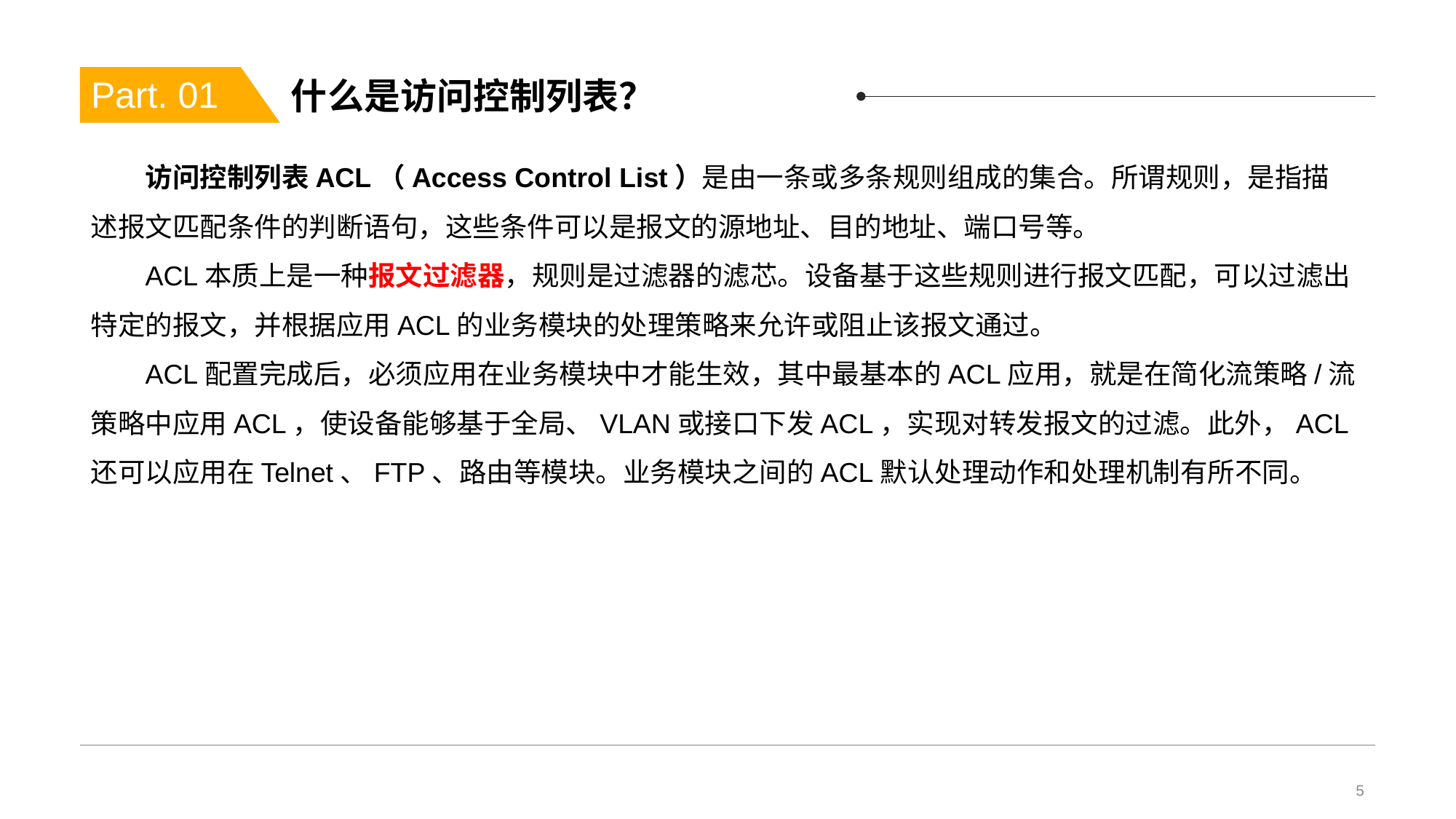

# 什么是访问控制列表？
Part. 01
访问控制列表ACL（Access Control List）是由一条或多条规则组成的集合。所谓规则，是指描述报文匹配条件的判断语句，这些条件可以是报文的源地址、目的地址、端口号等。
ACL本质上是一种报文过滤器，规则是过滤器的滤芯。设备基于这些规则进行报文匹配，可以过滤出特定的报文，并根据应用ACL的业务模块的处理策略来允许或阻止该报文通过。
ACL配置完成后，必须应用在业务模块中才能生效，其中最基本的ACL应用，就是在简化流策略/流策略中应用ACL，使设备能够基于全局、VLAN或接口下发ACL，实现对转发报文的过滤。此外，ACL还可以应用在Telnet、FTP、路由等模块。业务模块之间的ACL默认处理动作和处理机制有所不同。
5